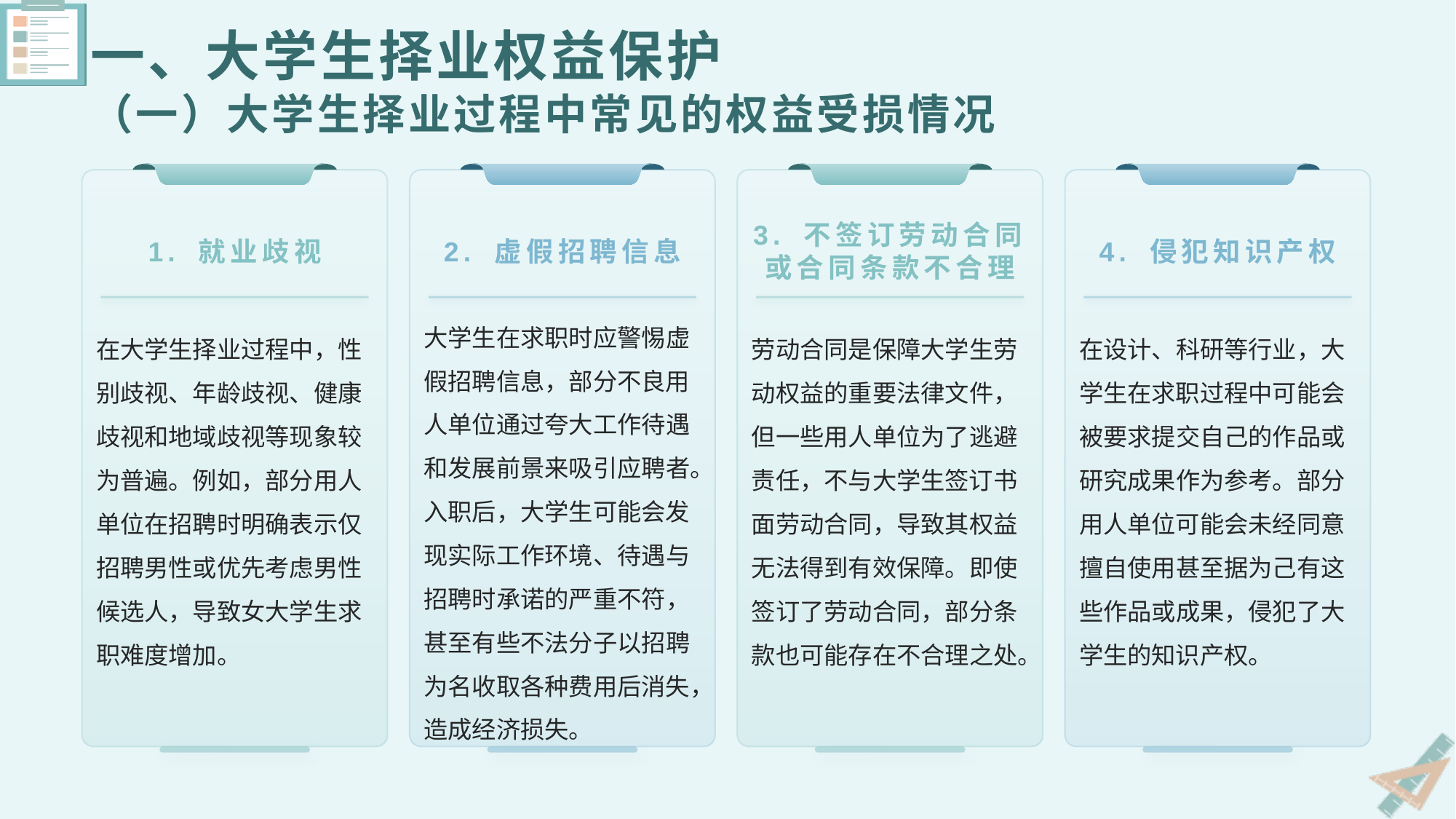

# 一、大学生择业权益保护 （一）大学生择业过程中常见的权益受损情况

1. 就业歧视
2. 虚假招聘信息
3. 不签订劳动合同或合同条款不合理
4. 侵犯知识产权
大学生在求职时应警惕虚假招聘信息，部分不良用人单位通过夸大工作待遇和发展前景来吸引应聘者。入职后，大学生可能会发现实际工作环境、待遇与招聘时承诺的严重不符，甚至有些不法分子以招聘为名收取各种费用后消失，造成经济损失。
在大学生择业过程中，性别歧视、年龄歧视、健康歧视和地域歧视等现象较为普遍。例如，部分用人单位在招聘时明确表示仅招聘男性或优先考虑男性候选人，导致女大学生求职难度增加。
劳动合同是保障大学生劳动权益的重要法律文件，但一些用人单位为了逃避责任，不与大学生签订书面劳动合同，导致其权益无法得到有效保障。即使签订了劳动合同，部分条款也可能存在不合理之处。
在设计、科研等行业，大学生在求职过程中可能会被要求提交自己的作品或研究成果作为参考。部分用人单位可能会未经同意擅自使用甚至据为己有这些作品或成果，侵犯了大学生的知识产权。